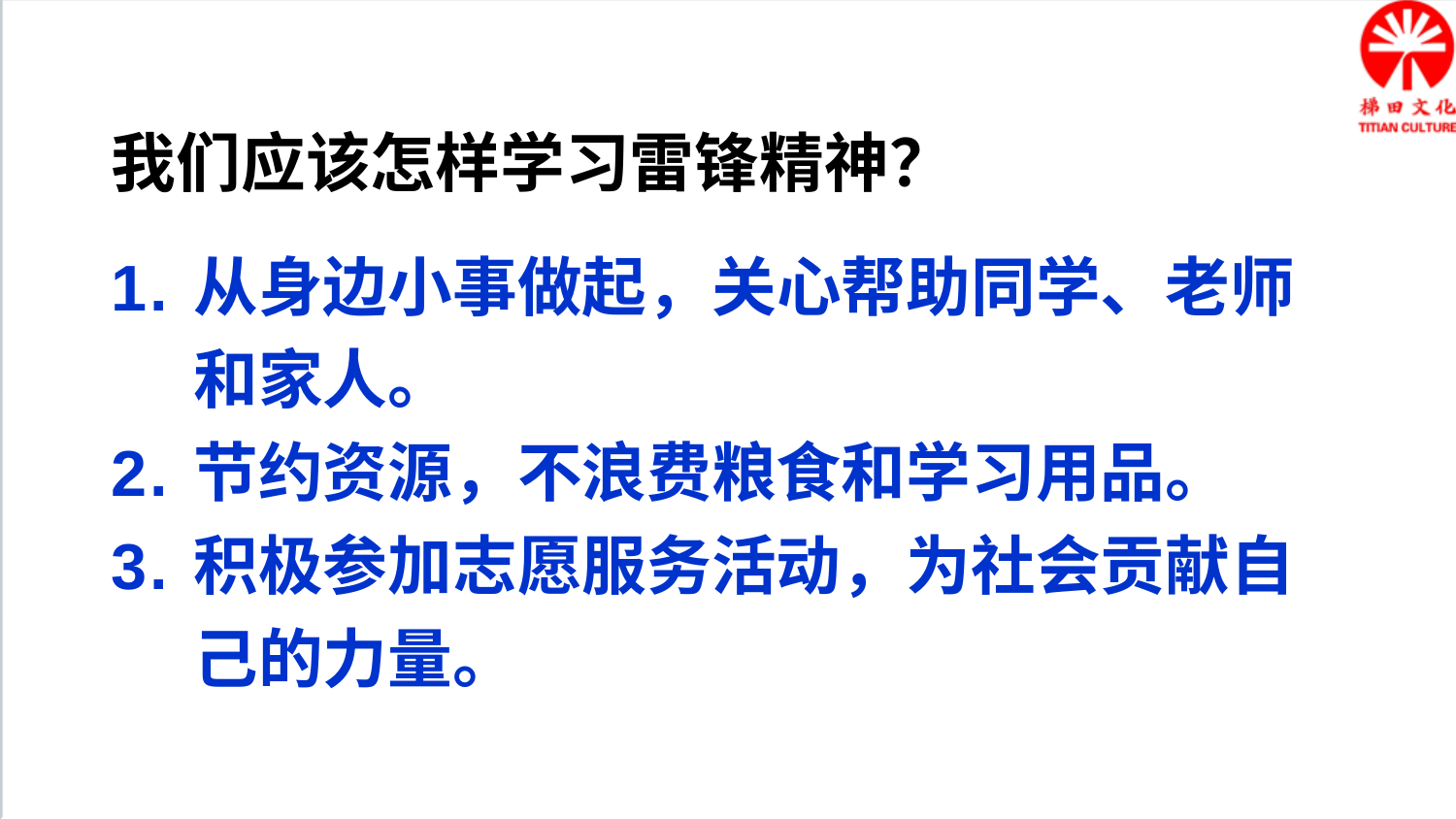

我们应该怎样学习雷锋精神？
从身边小事做起，关心帮助同学、老师和家人。
节约资源，不浪费粮食和学习用品。
积极参加志愿服务活动，为社会贡献自己的力量。